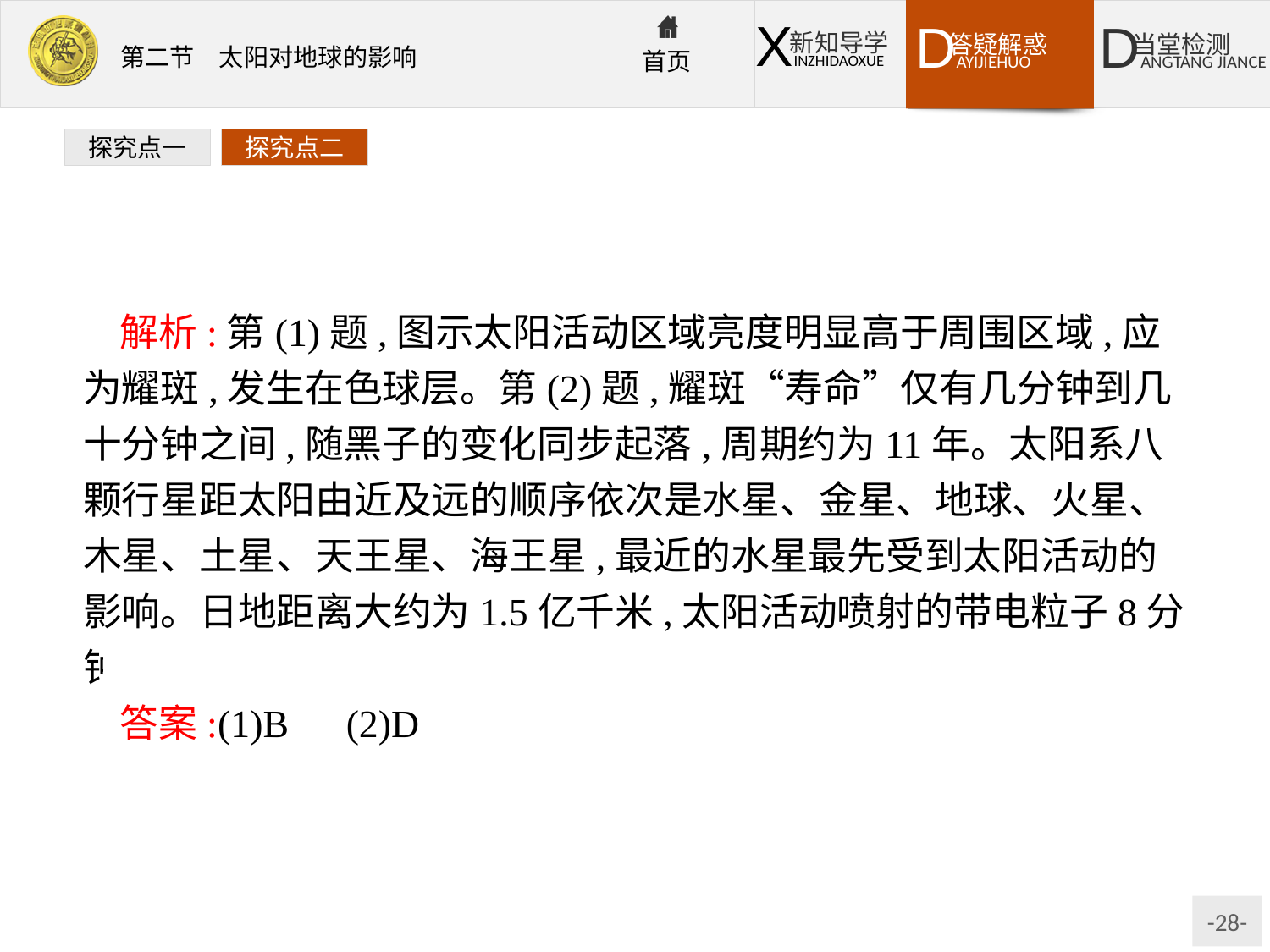

探究点一
探究点二
解析:第(1)题,图示太阳活动区域亮度明显高于周围区域,应为耀斑,发生在色球层。第(2)题,耀斑“寿命”仅有几分钟到几十分钟之间,随黑子的变化同步起落,周期约为11年。太阳系八颗行星距太阳由近及远的顺序依次是水星、金星、地球、火星、木星、土星、天王星、海王星,最近的水星最先受到太阳活动的影响。日地距离大约为1.5亿千米,太阳活动喷射的带电粒子8分钟左右到不了地球。
答案:(1)B　(2)D